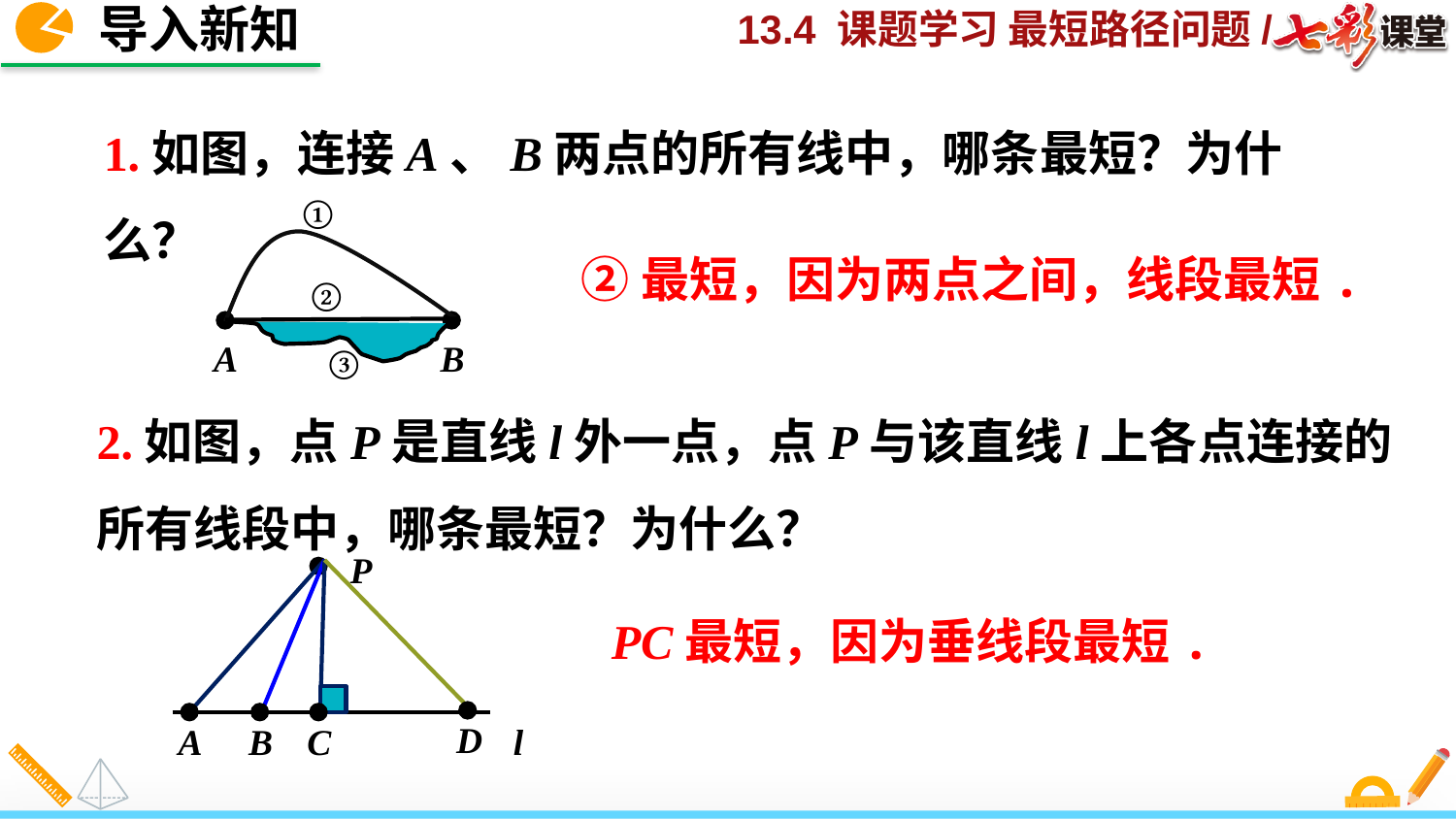

导入新知

1.如图，连接A、B两点的所有线中，哪条最短？为什么？
①

②

A

B

③
②最短，因为两点之间，线段最短.
2.如图，点P是直线l外一点，点P与该直线l上各点连接的所有线段中，哪条最短？为什么？
P

D

A

B

C
l
PC最短，因为垂线段最短.